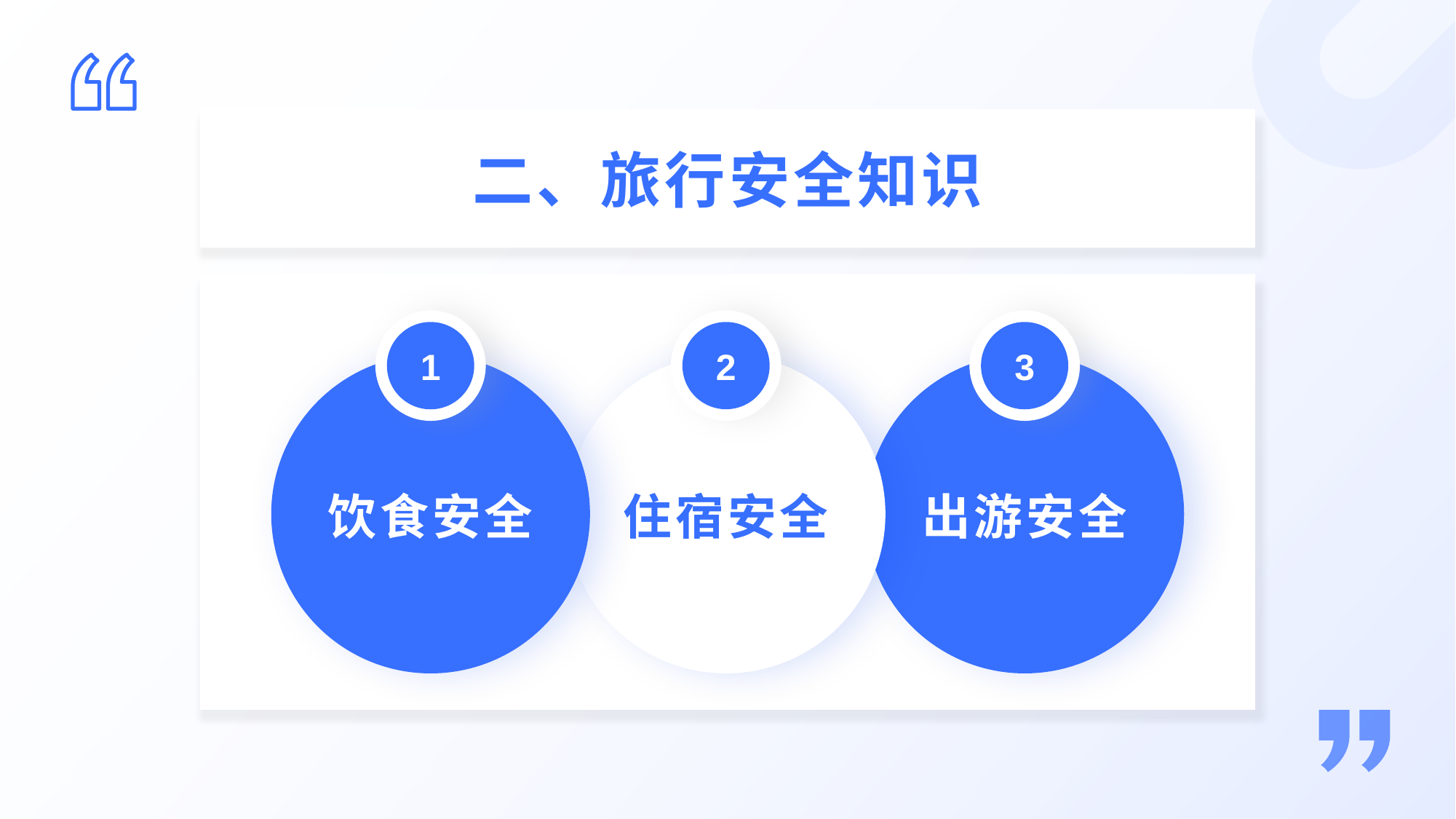

二、旅行安全知识

1
2
3

饮食安全
住宿安全
出游安全